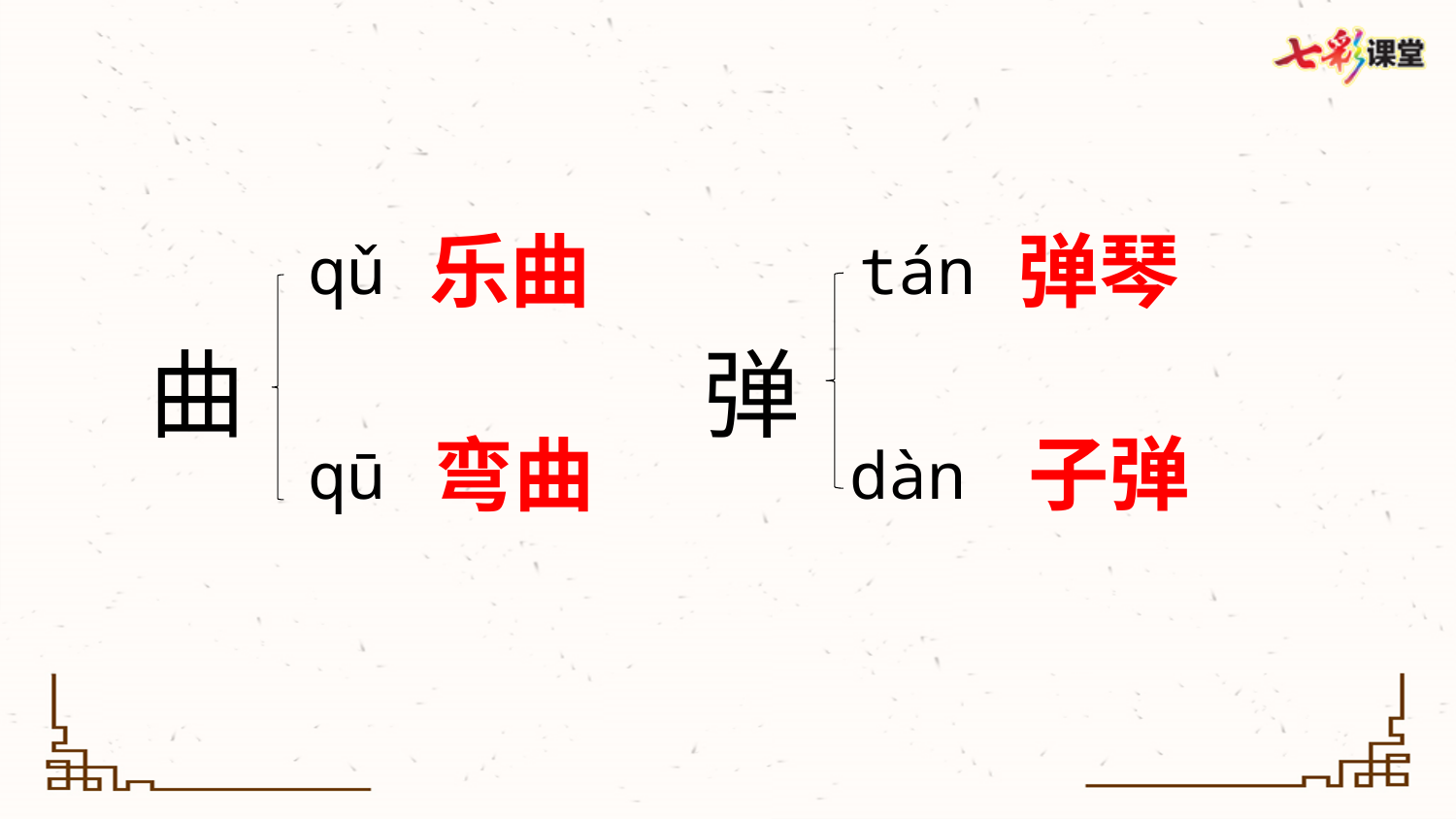

乐曲
弹琴
qǔ
tán

曲
弹
子弹
弯曲
qū
dàn